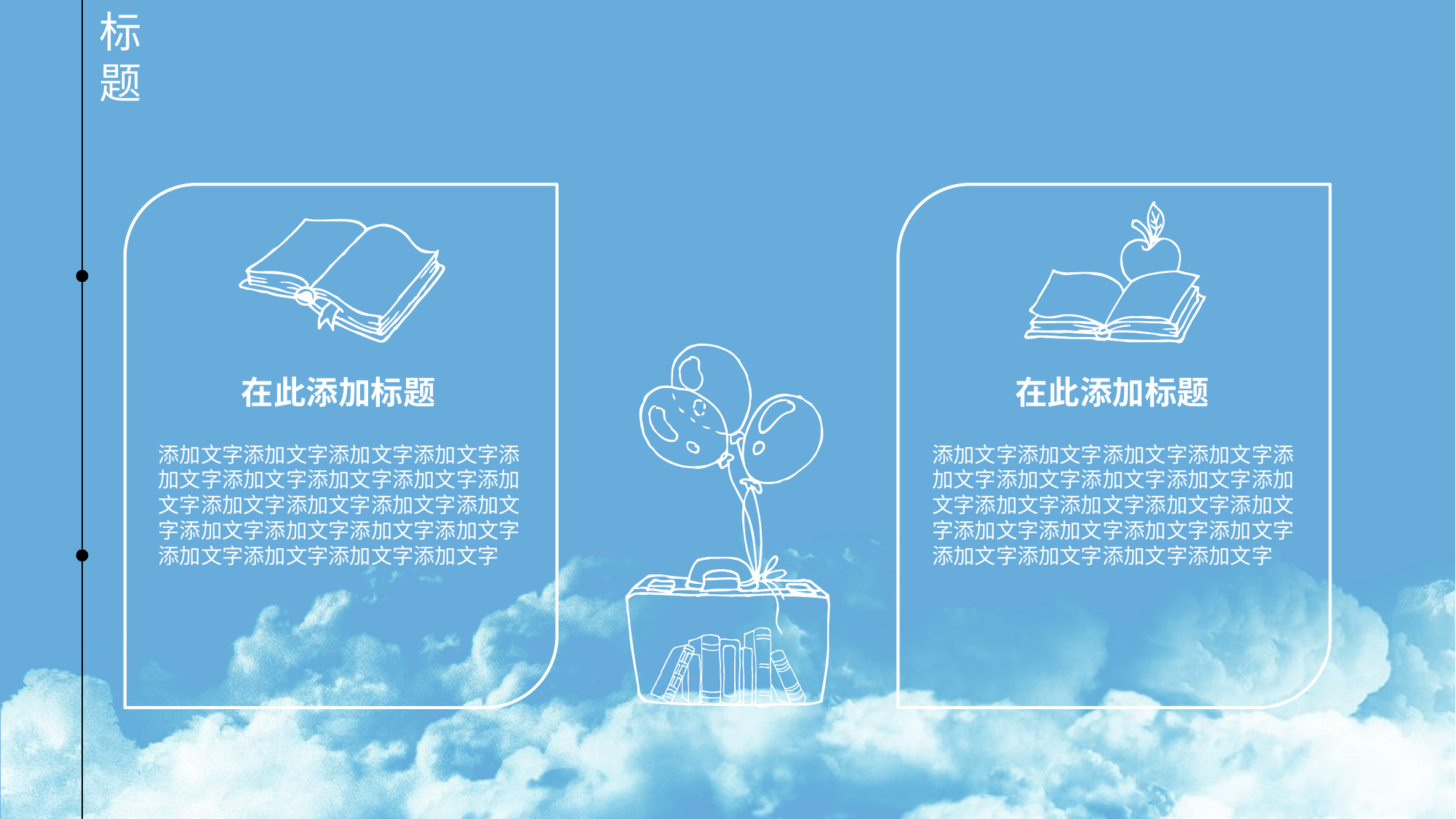

标题

在此添加标题
添加文字添加文字添加文字添加文字添加文字添加文字添加文字添加文字添加文字添加文字添加文字添加文字添加文字添加文字添加文字添加文字添加文字添加文字添加文字添加文字添加文字

在此添加标题
添加文字添加文字添加文字添加文字添加文字添加文字添加文字添加文字添加文字添加文字添加文字添加文字添加文字添加文字添加文字添加文字添加文字添加文字添加文字添加文字添加文字